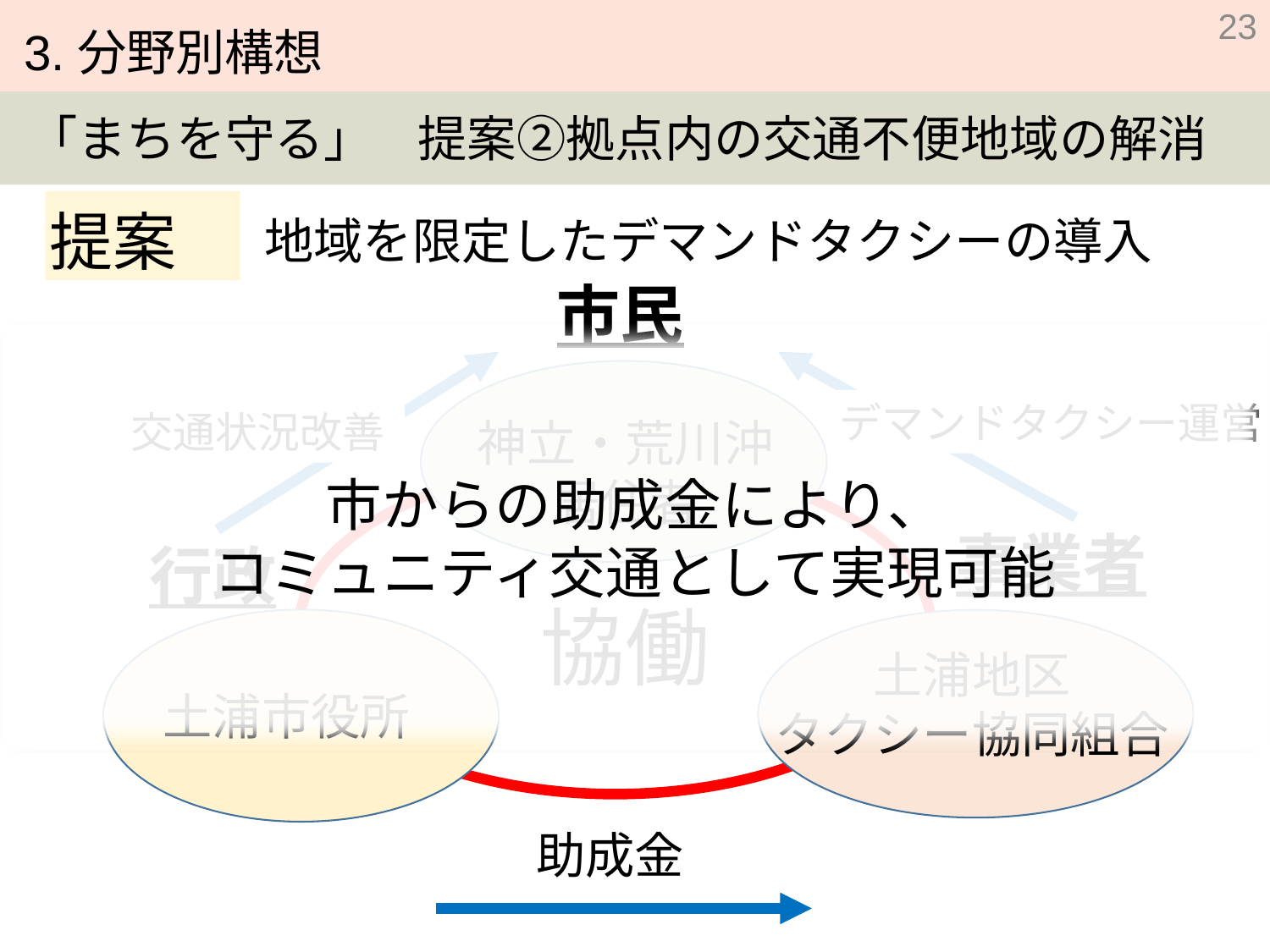

提案
地域を限定したデマンドタクシーの導入
市民
市からの助成金により、
コミュニティ交通として実現可能

神立・荒川沖
居住者

デマンドタクシー運営
交通状況改善

事業者
行政
協働

土浦地区
タクシー協同組合
土浦市役所
助成金